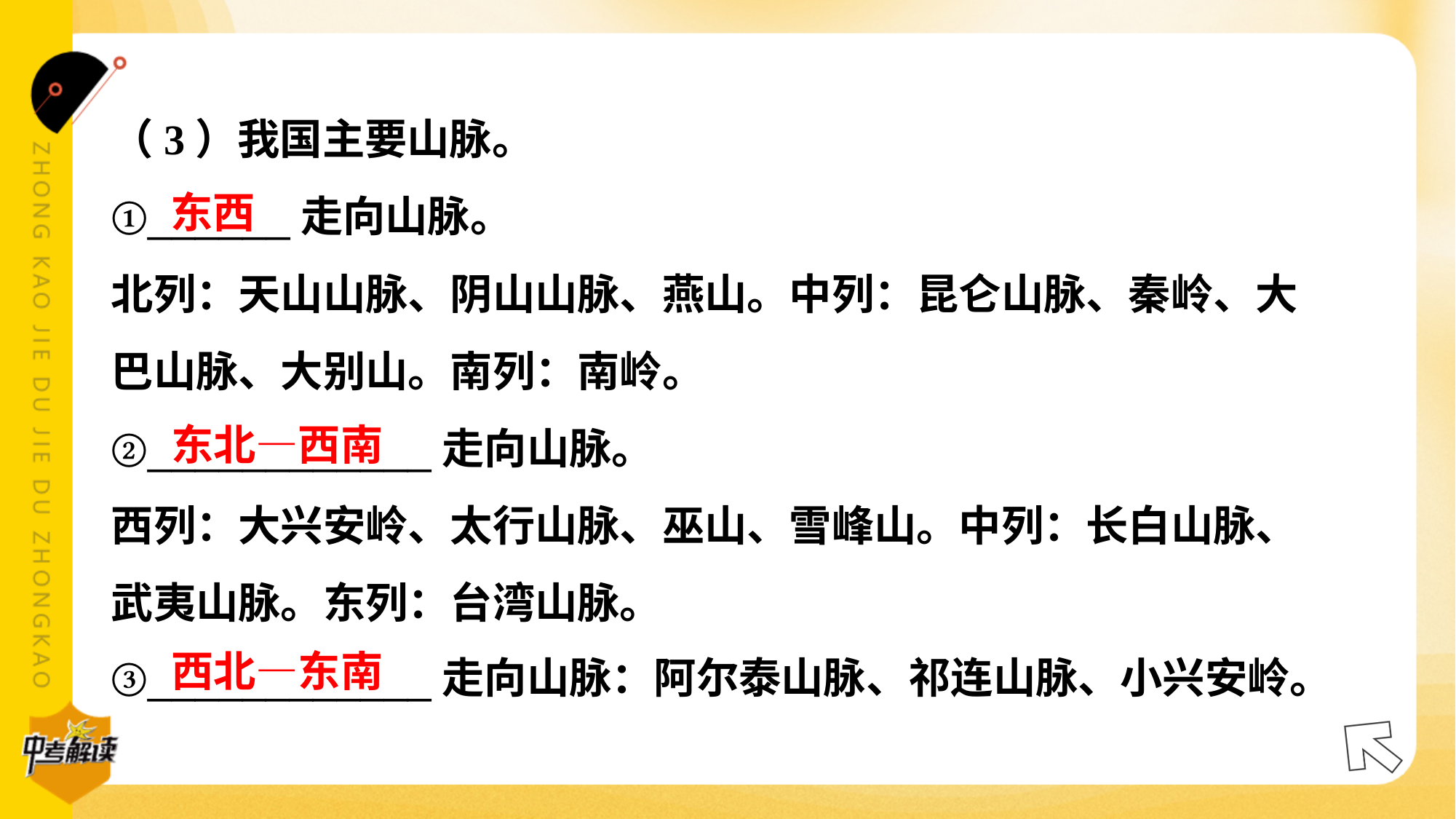

（3）我国主要山脉。
①______走向山脉。
北列：天山山脉、阴山山脉、燕山。中列：昆仑山脉、秦岭、大
巴山脉、大别山。南列：南岭。
②____________走向山脉。
西列：大兴安岭、太行山脉、巫山、雪峰山。中列：长白山脉、
武夷山脉。东列：台湾山脉。
③____________走向山脉：阿尔泰山脉、祁连山脉、小兴安岭。
东西
东北—西南
西北—东南